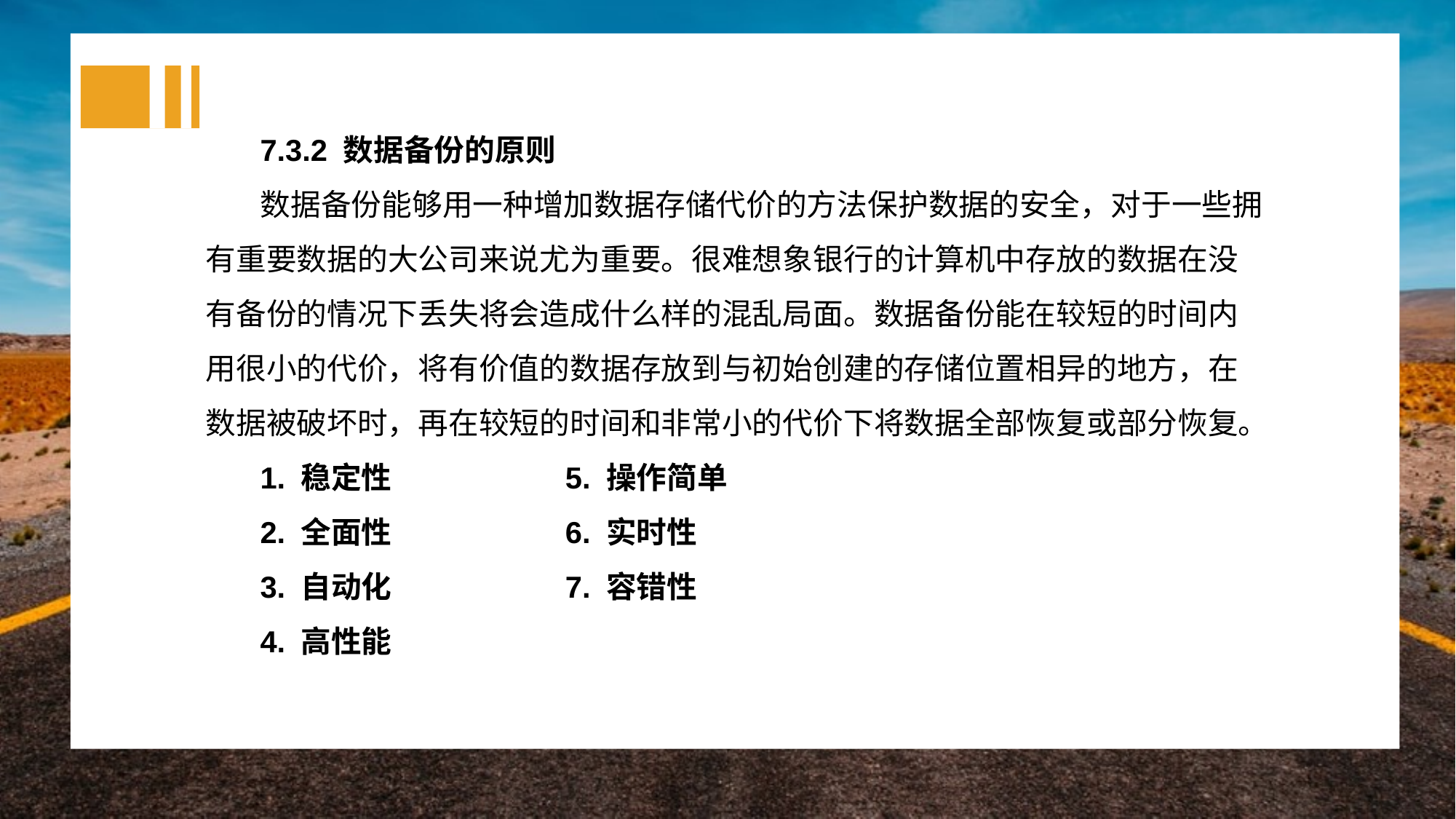

7.3.2 数据备份的原则
数据备份能够用一种增加数据存储代价的方法保护数据的安全，对于一些拥有重要数据的大公司来说尤为重要。很难想象银行的计算机中存放的数据在没有备份的情况下丢失将会造成什么样的混乱局面。数据备份能在较短的时间内用很小的代价，将有价值的数据存放到与初始创建的存储位置相异的地方，在数据被破坏时，再在较短的时间和非常小的代价下将数据全部恢复或部分恢复。
1. 稳定性                        5. 操作简单
2. 全面性                        6. 实时性
3. 自动化                        7. 容错性
4. 高性能